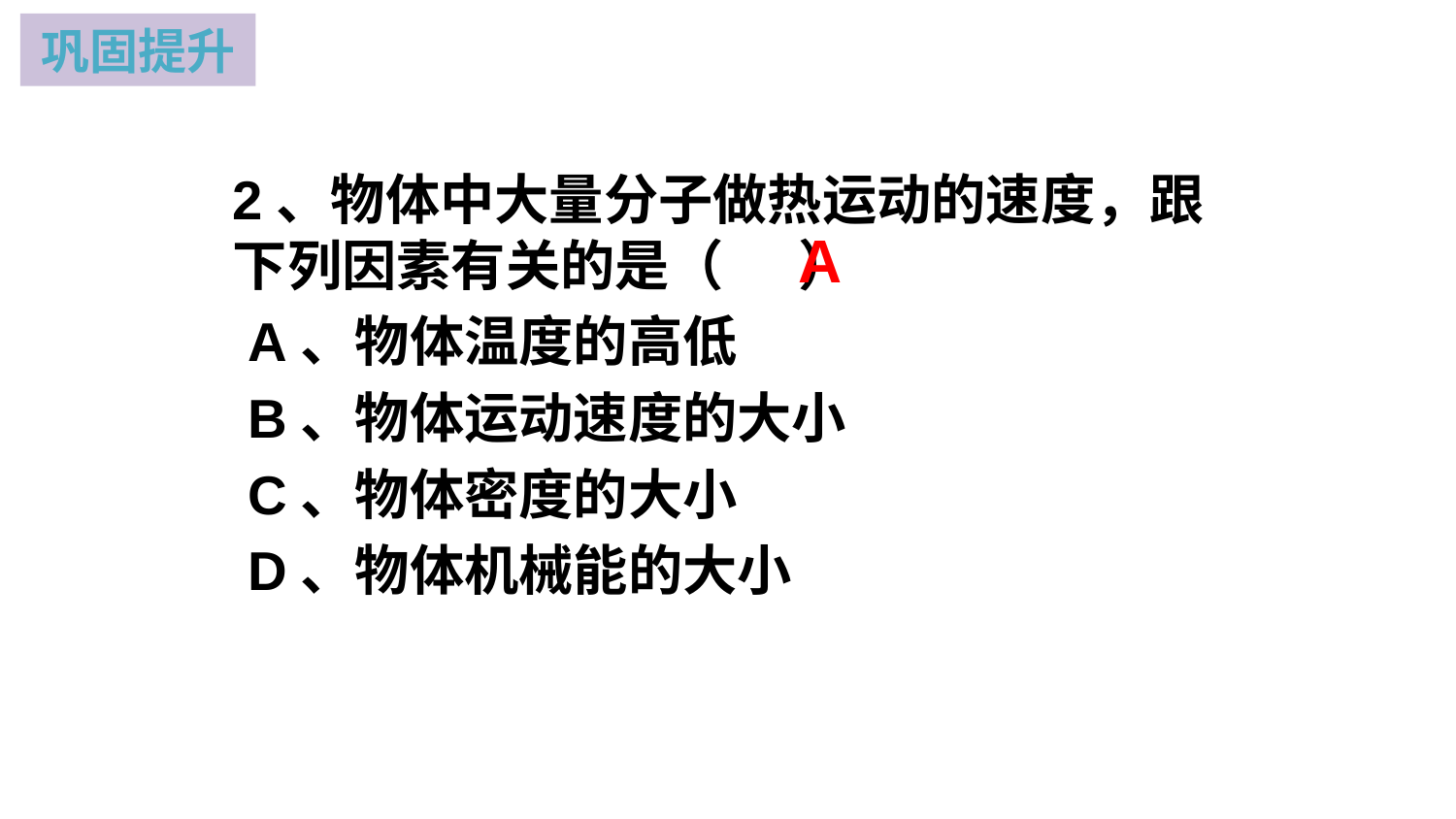

巩固提升
2、物体中大量分子做热运动的速度，跟下列因素有关的是（      ）
 A、物体温度的高低
 B、物体运动速度的大小
 C、物体密度的大小
 D、物体机械能的大小

A